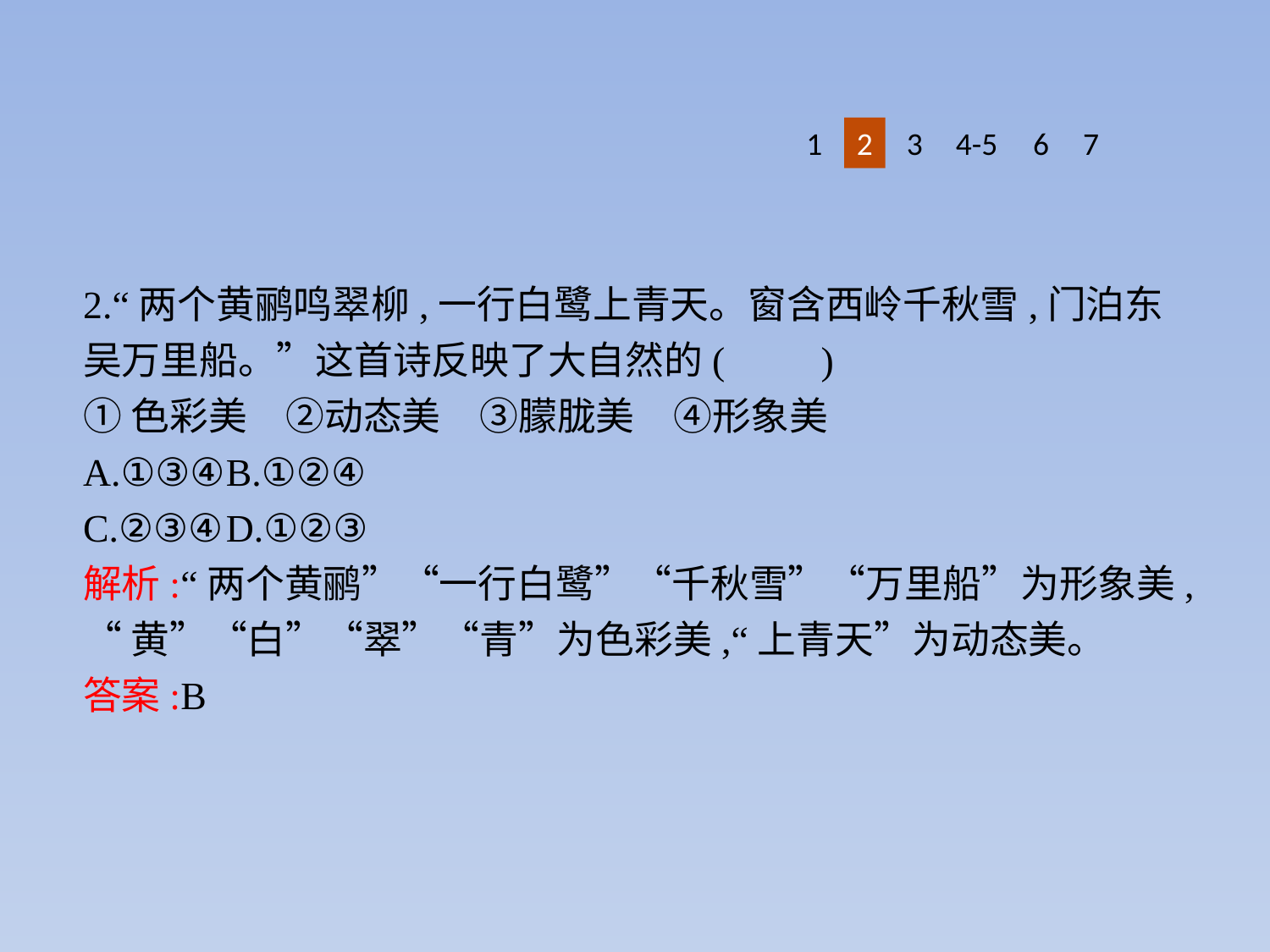

1
2
3
4-5
6
7
2.“两个黄鹂鸣翠柳,一行白鹭上青天。窗含西岭千秋雪,门泊东吴万里船。”这首诗反映了大自然的(　　)
①色彩美　②动态美　③朦胧美　④形象美
A.①③④	B.①②④
C.②③④	D.①②③
解析:“两个黄鹂”“一行白鹭”“千秋雪”“万里船”为形象美,
“黄”“白”“翠”“青”为色彩美,“上青天”为动态美。
答案:B